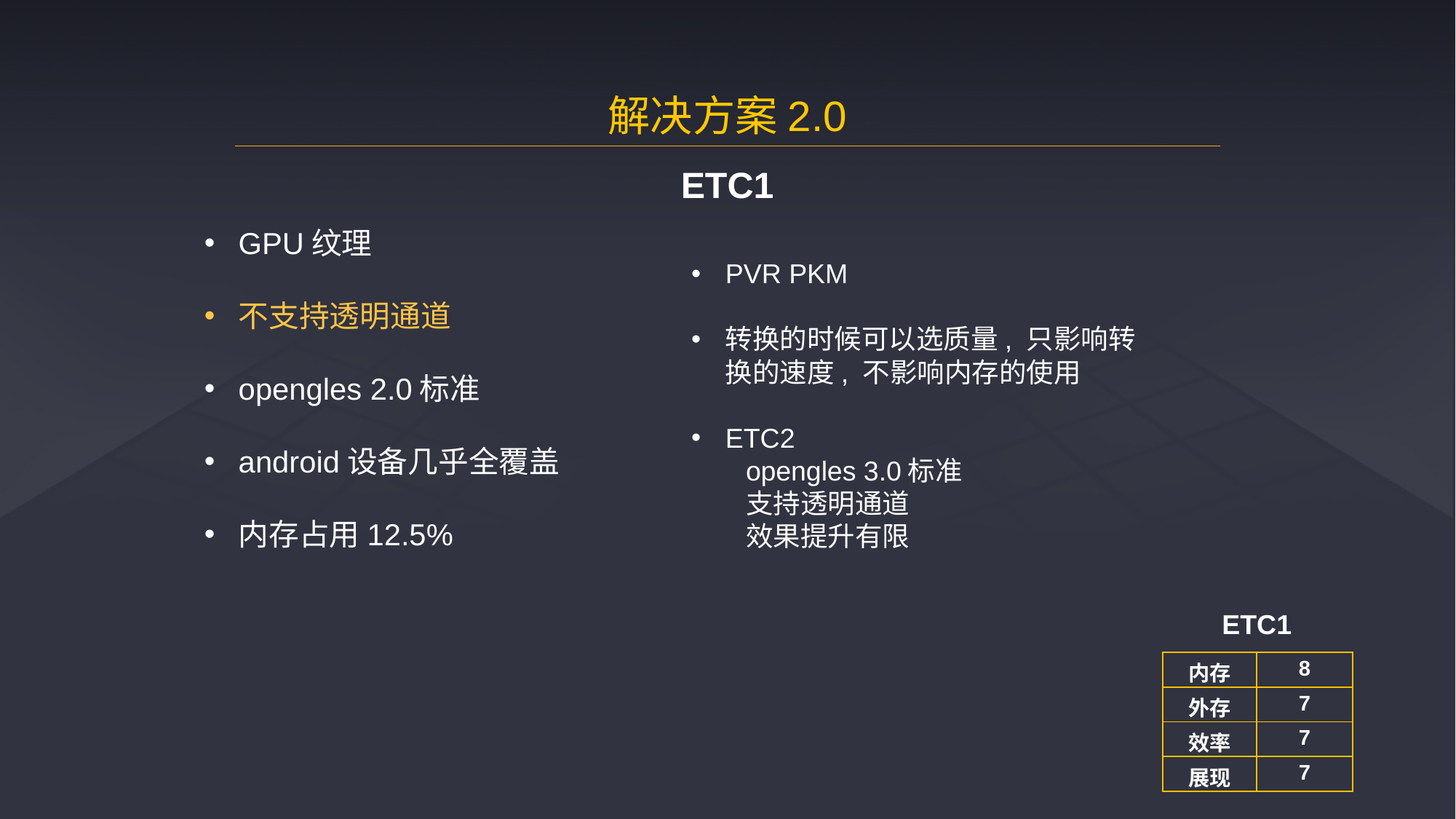

解决方案2.0

ETC1

PVR PKM

转换的时候可以选质量, 只影响转换的速度, 不影响内存的使用

ETC2
opengles 3.0标准
支持透明通道
效果提升有限

GPU纹理

不支持透明通道

opengles 2.0标准

android设备几乎全覆盖

内存占用12.5%

ETC1
| 内存 | 8 |
| --- | --- |
| 外存 | 7 |
| 效率 | 7 |
| 展现 | 7 |